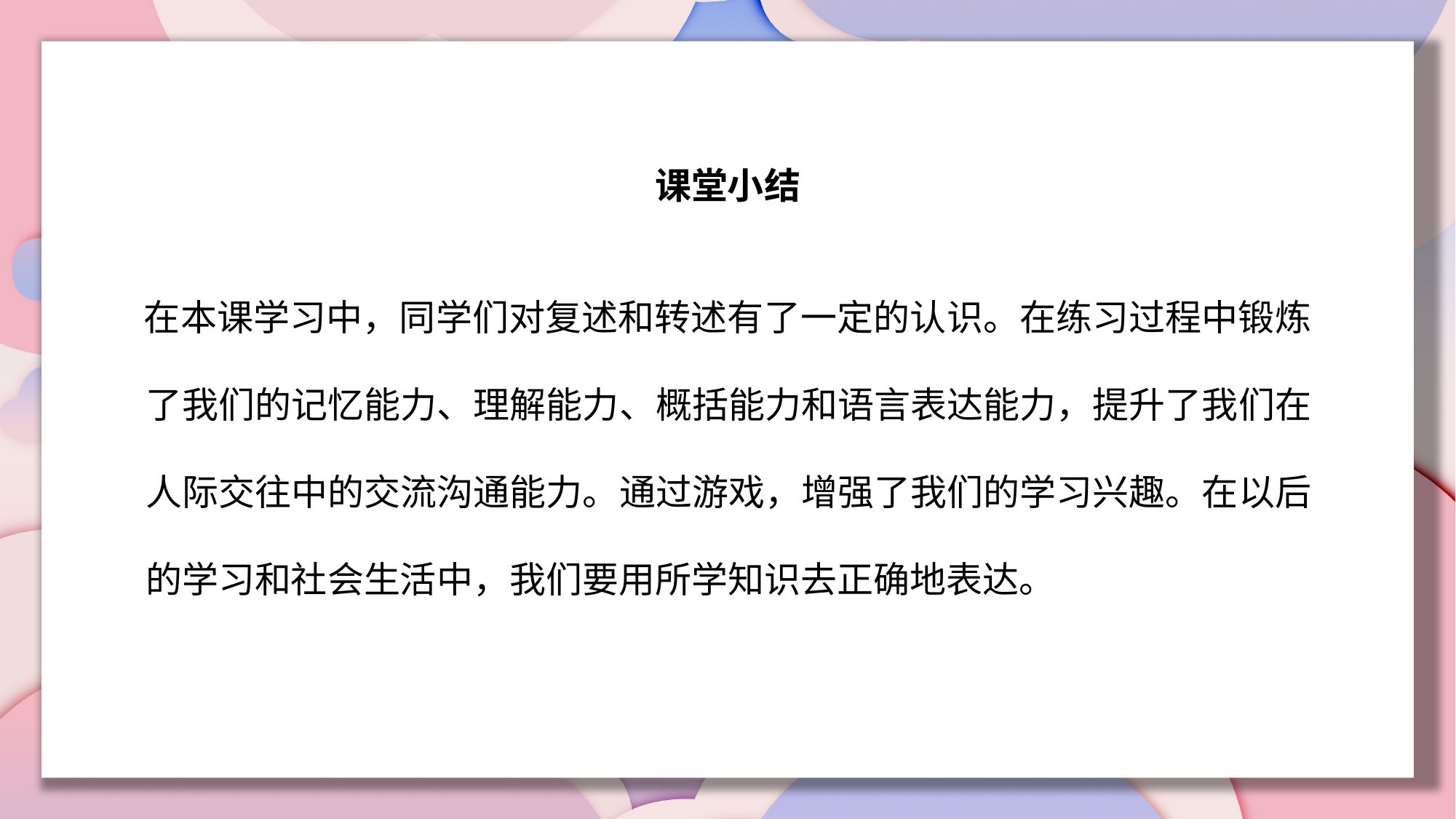

课堂小结
在本课学习中，同学们对复述和转述有了一定的认识。在练习过程中锻炼了我们的记忆能力、理解能力、概括能力和语言表达能力，提升了我们在人际交往中的交流沟通能力。通过游戏，增强了我们的学习兴趣。在以后的学习和社会生活中，我们要用所学知识去正确地表达。